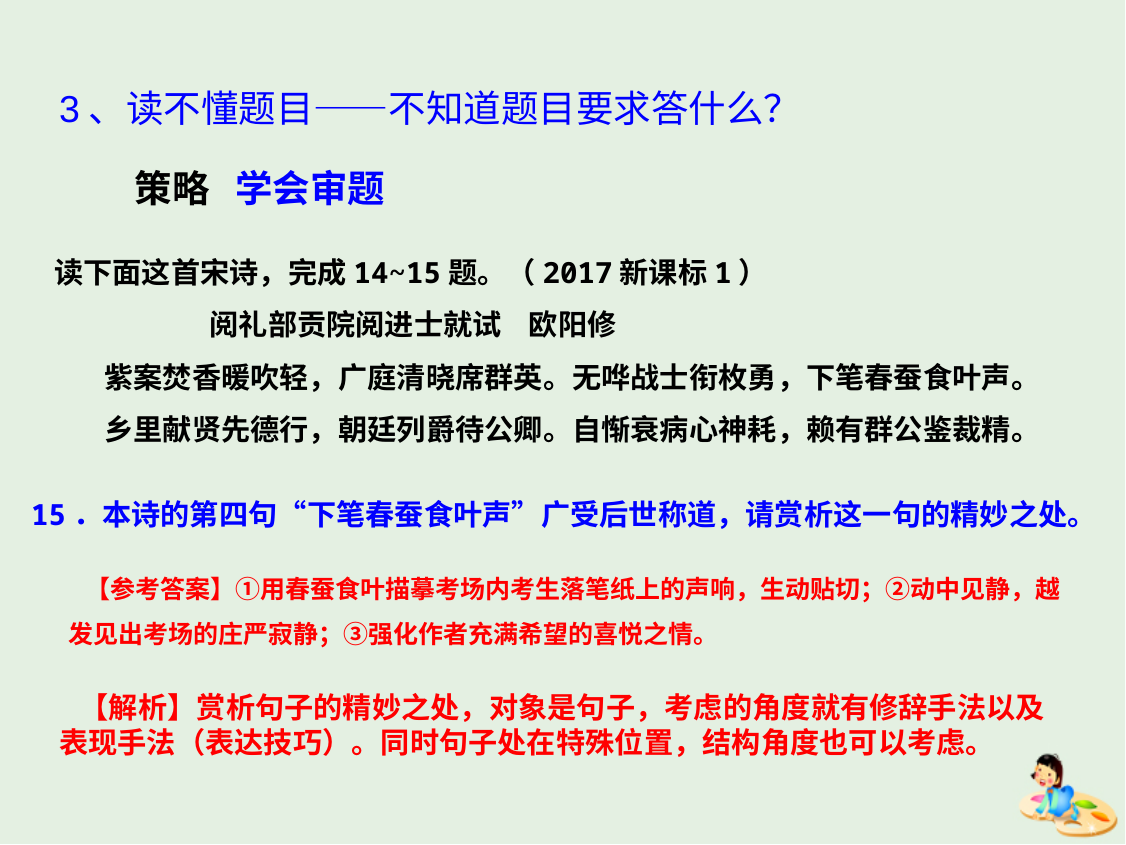

3、读不懂题目——不知道题目要求答什么？
策略   学会审题
读下面这首宋诗，完成14~15题。（2017新课标1）
                      阅礼部贡院阅进士就试    欧阳修
紫案焚香暖吹轻，广庭清晓席群英。无哗战士衔枚勇，下笔春蚕食叶声。
乡里献贤先德行，朝廷列爵待公卿。自惭衰病心神耗，赖有群公鉴裁精。
15．本诗的第四句“下笔春蚕食叶声”广受后世称道，请赏析这一句的精妙之处。
  【参考答案】①用春蚕食叶描摹考场内考生落笔纸上的声响，生动贴切；②动中见静，越发见出考场的庄严寂静；③强化作者充满希望的喜悦之情。
  【解析】赏析句子的精妙之处，对象是句子，考虑的角度就有修辞手法以及表现手法（表达技巧）。同时句子处在特殊位置，结构角度也可以考虑。